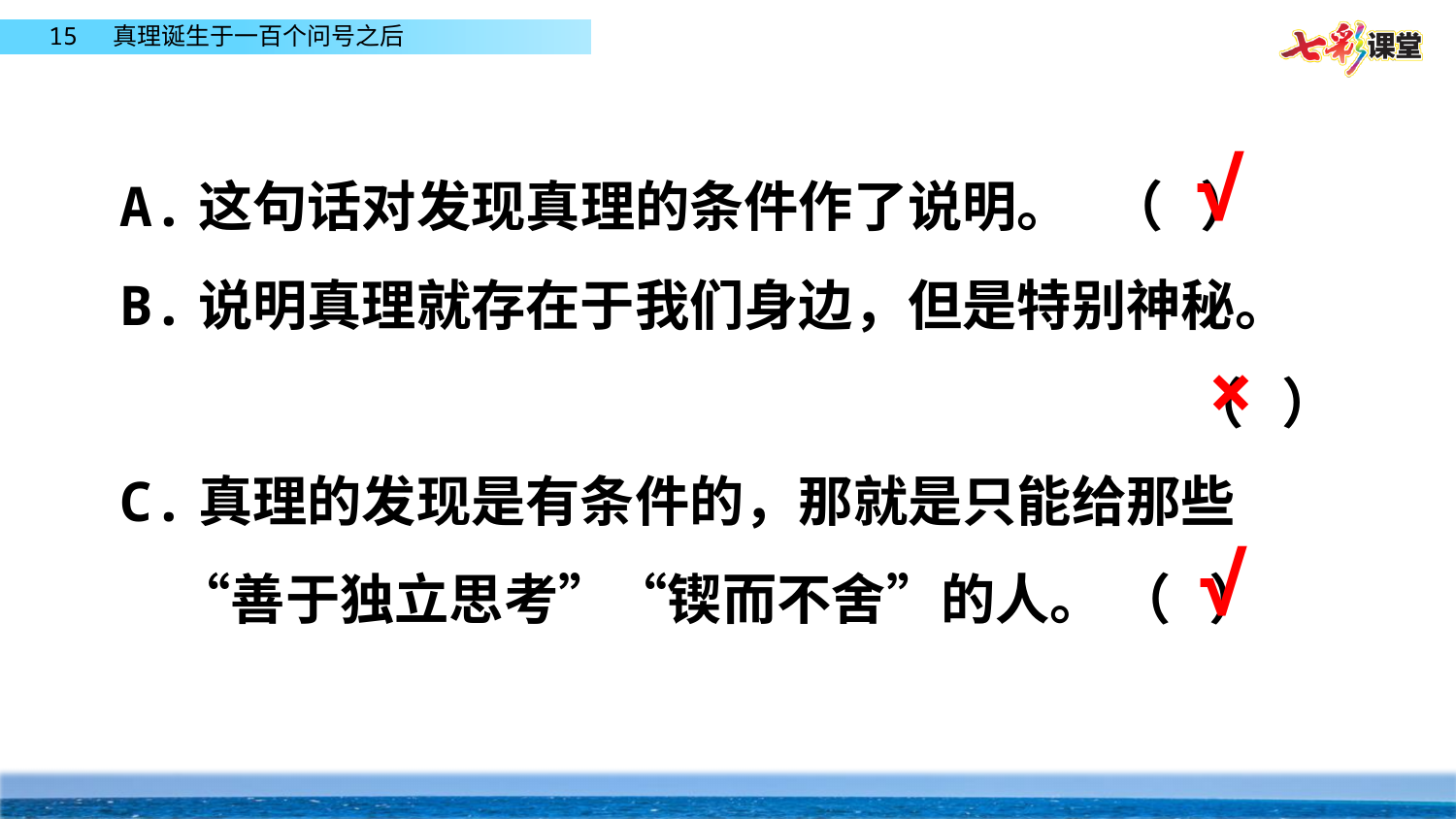

A.这句话对发现真理的条件作了说明。   （   ）
B.说明真理就存在于我们身边，但是特别神秘。
（   ）
C.真理的发现是有条件的，那就是只能给那些 “善于独立思考”“锲而不舍”的人。 （   ）
√
×
√